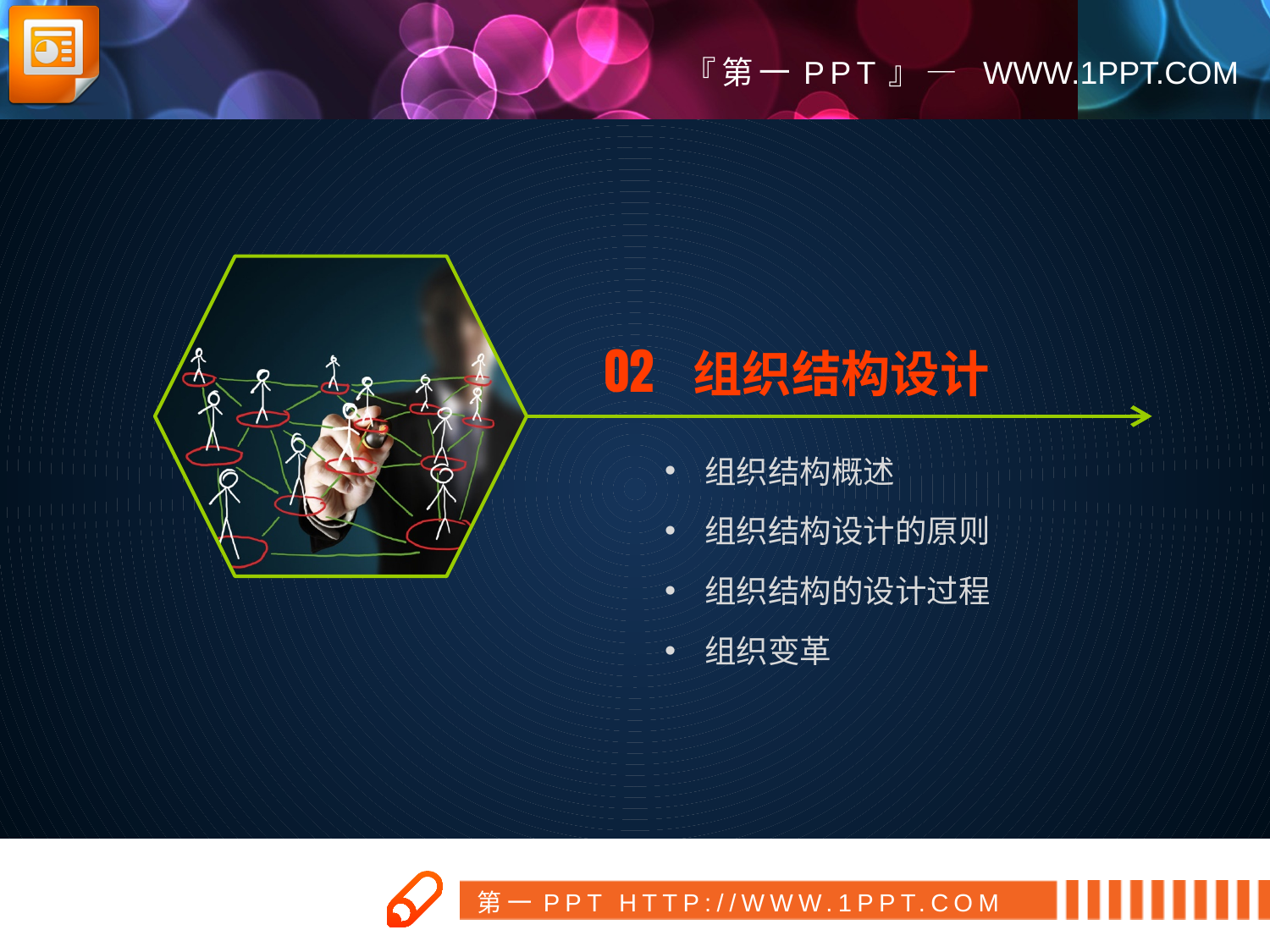

02  组织结构设计
组织结构概述
组织结构设计的原则
组织结构的设计过程
组织变革